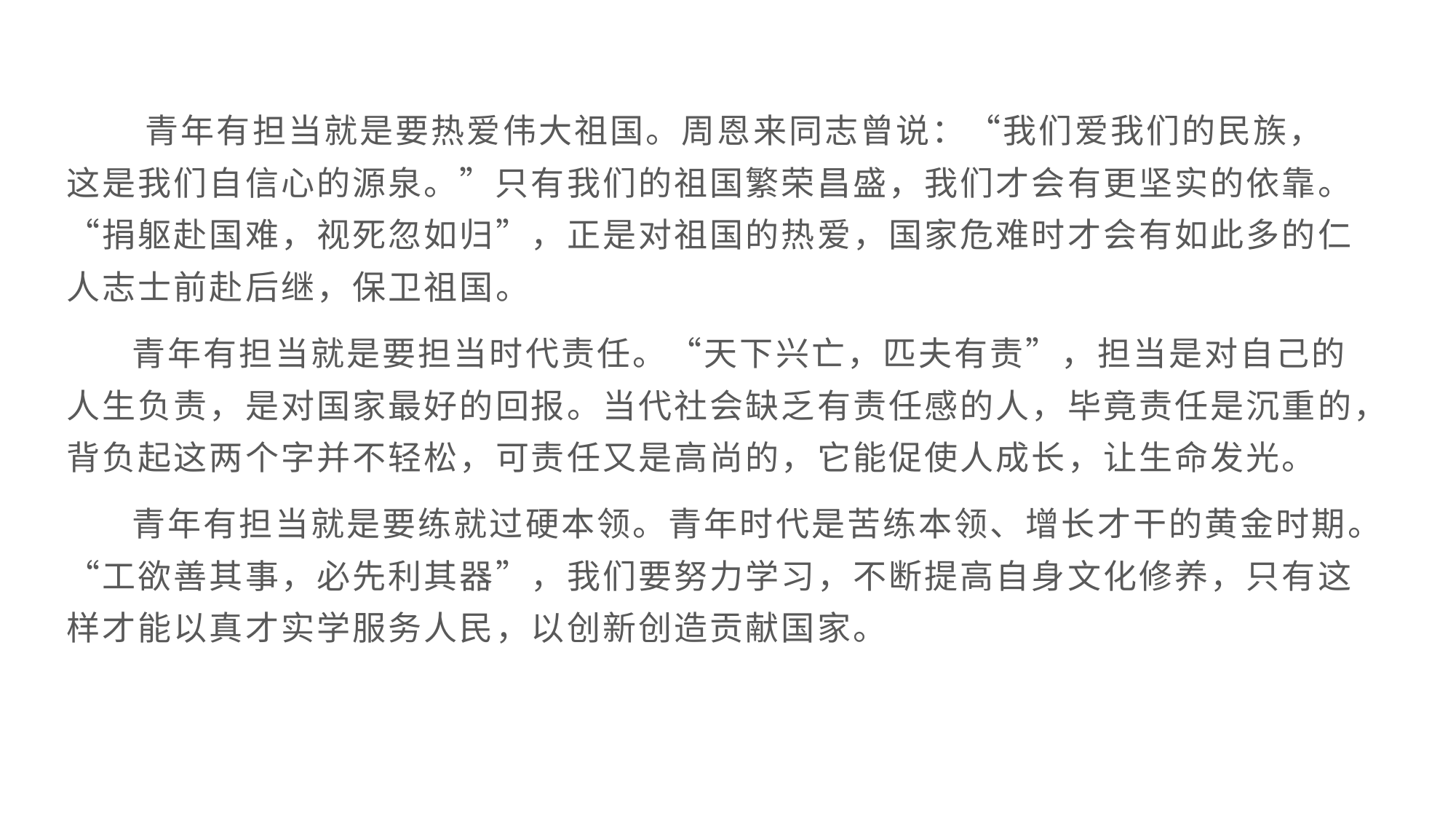

青年有担当就是要热爱伟大祖国。周恩来同志曾说：“我们爱我们的民族，这是我们自信心的源泉。”只有我们的祖国繁荣昌盛，我们才会有更坚实的依靠。“捐躯赴国难，视死忽如归”，正是对祖国的热爱，国家危难时才会有如此多的仁人志士前赴后继，保卫祖国。
      青年有担当就是要担当时代责任。“天下兴亡，匹夫有责”，担当是对自己的人生负责，是对国家最好的回报。当代社会缺乏有责任感的人，毕竟责任是沉重的，背负起这两个字并不轻松，可责任又是高尚的，它能促使人成长，让生命发光。
      青年有担当就是要练就过硬本领。青年时代是苦练本领、增长才干的黄金时期。“工欲善其事，必先利其器”，我们要努力学习，不断提高自身文化修养，只有这样才能以真才实学服务人民，以创新创造贡献国家。